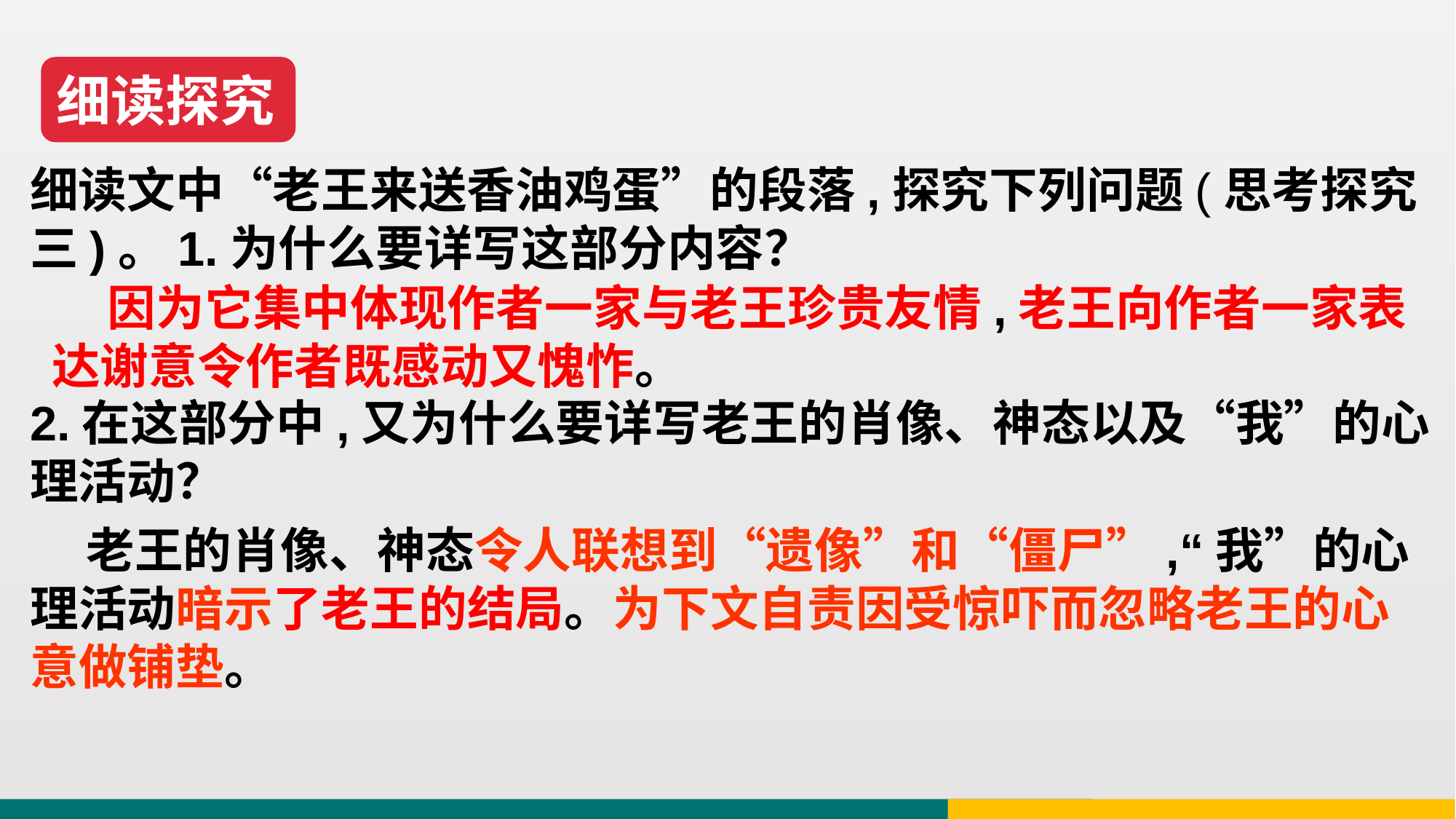

细读探究
细读文中“老王来送香油鸡蛋”的段落,探究下列问题(思考探究三)。1.为什么要详写这部分内容？

2.在这部分中,又为什么要详写老王的肖像、神态以及“我”的心理活动？
    因为它集中体现作者一家与老王珍贵友情,老王向作者一家表达谢意令作者既感动又愧怍。
    老王的肖像、神态令人联想到“遗像”和“僵尸”,“我”的心理活动暗示了老王的结局。为下文自责因受惊吓而忽略老王的心意做铺垫。